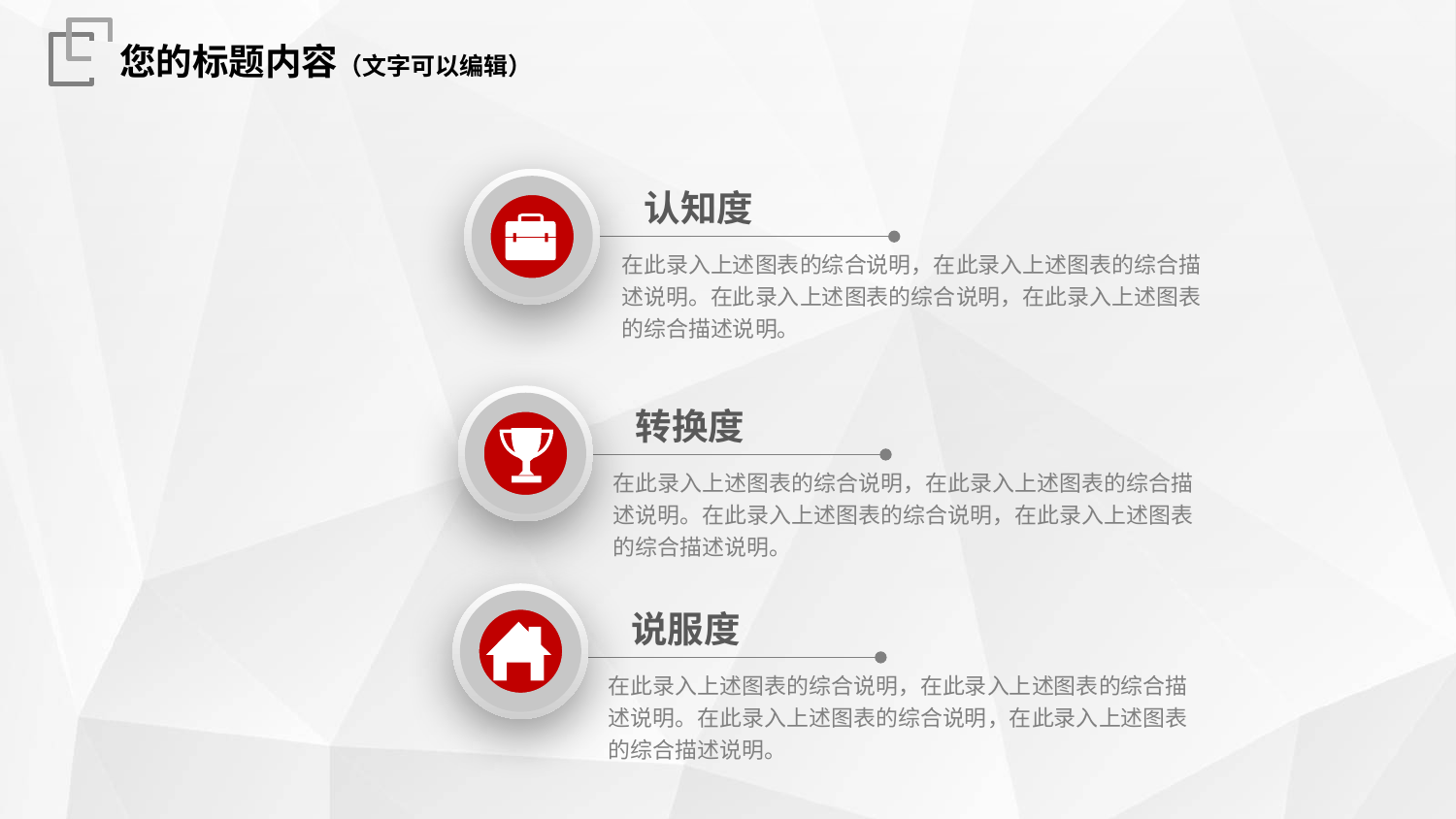

您的标题内容（文字可以编辑）

认知度

在此录入上述图表的综合说明，在此录入上述图表的综合描述说明。在此录入上述图表的综合说明，在此录入上述图表的综合描述说明。

转换度

在此录入上述图表的综合说明，在此录入上述图表的综合描述说明。在此录入上述图表的综合说明，在此录入上述图表的综合描述说明。

说服度

在此录入上述图表的综合说明，在此录入上述图表的综合描述说明。在此录入上述图表的综合说明，在此录入上述图表的综合描述说明。